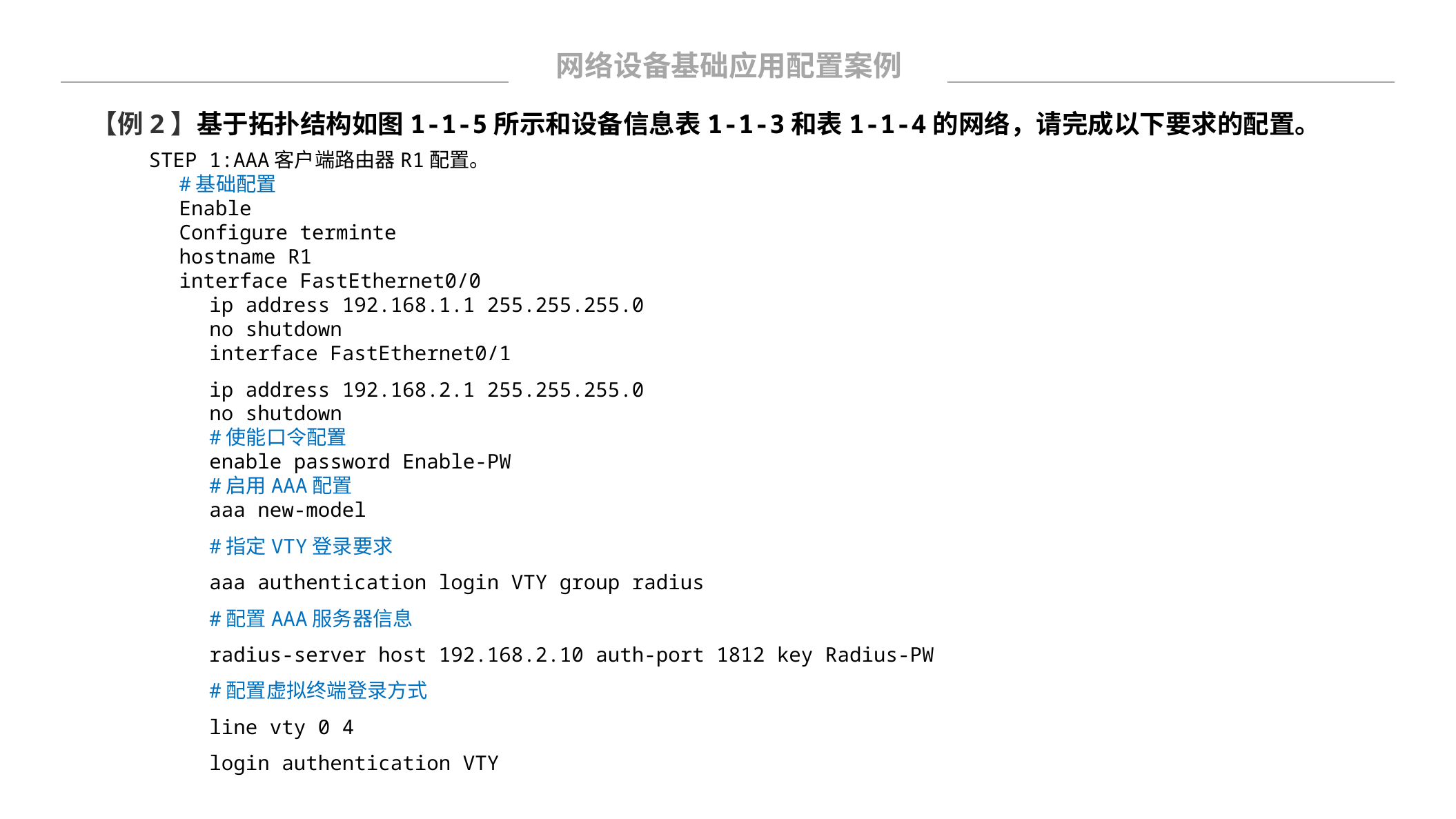

网络设备基础应用配置案例
【例2】基于拓扑结构如图1-1-5所示和设备信息表1-1-3和表1-1-4的网络，请完成以下要求的配置。
STEP 1:AAA客户端路由器R1配置。
#基础配置
Enable
Configure terminte
hostname R1
interface FastEthernet0/0
ip address 192.168.1.1 255.255.255.0
no shutdown
interface FastEthernet0/1
ip address 192.168.2.1 255.255.255.0
no shutdown
#使能口令配置
enable password Enable-PW
#启用AAA配置
aaa new-model
#指定VTY登录要求
aaa authentication login VTY group radius
#配置AAA服务器信息
radius-server host 192.168.2.10 auth-port 1812 key Radius-PW
#配置虚拟终端登录方式
line vty 0 4
login authentication VTY